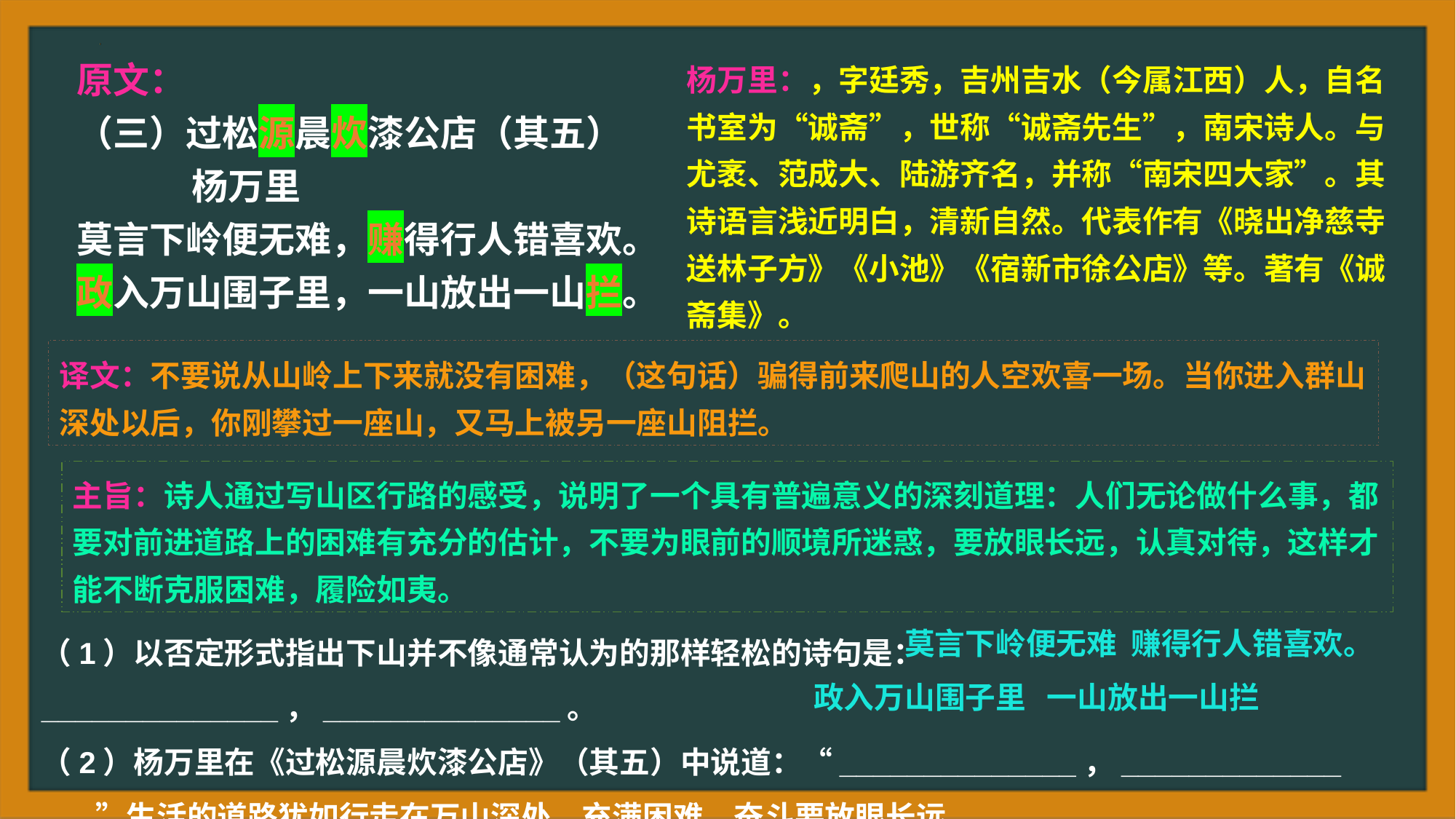

杨万里：，字廷秀，吉州吉水（今属江西）人，自名书室为“诚斋”，世称“诚斋先生”，南宋诗人。与尤袤、范成大、陆游齐名，并称“南宋四大家”。其诗语言浅近明白，清新自然。代表作有《晓出净慈寺送林子方》《小池》《宿新市徐公店》等。著有《诚斋集》。
原文：
（三）过松源晨炊漆公店（其五）
             杨万里
莫言下岭便无难，赚得行人错喜欢。
政入万山围子里，一山放出一山拦。
译文：不要说从山岭上下来就没有困难，（这句话）骗得前来爬山的人空欢喜一场。当你进入群山深处以后，你刚攀过一座山，又马上被另一座山阻拦。
主旨：诗人通过写山区行路的感受，说明了一个具有普遍意义的深刻道理：人们无论做什么事，都要对前进道路上的困难有充分的估计，不要为眼前的顺境所迷惑，要放眼长远，认真对待，这样才能不断克服困难，履险如夷。
莫言下岭便无难  赚得行人错喜欢。
（1）以否定形式指出下山并不像通常认为的那样轻松的诗句是：______________，______________。
（2）杨万里在《过松源晨炊漆公店》（其五）中说道：“______________，______________。”生活的道路犹如行走在万山深处，充满困难，奋斗要放眼长远。
政入万山围子里   一山放出一山拦